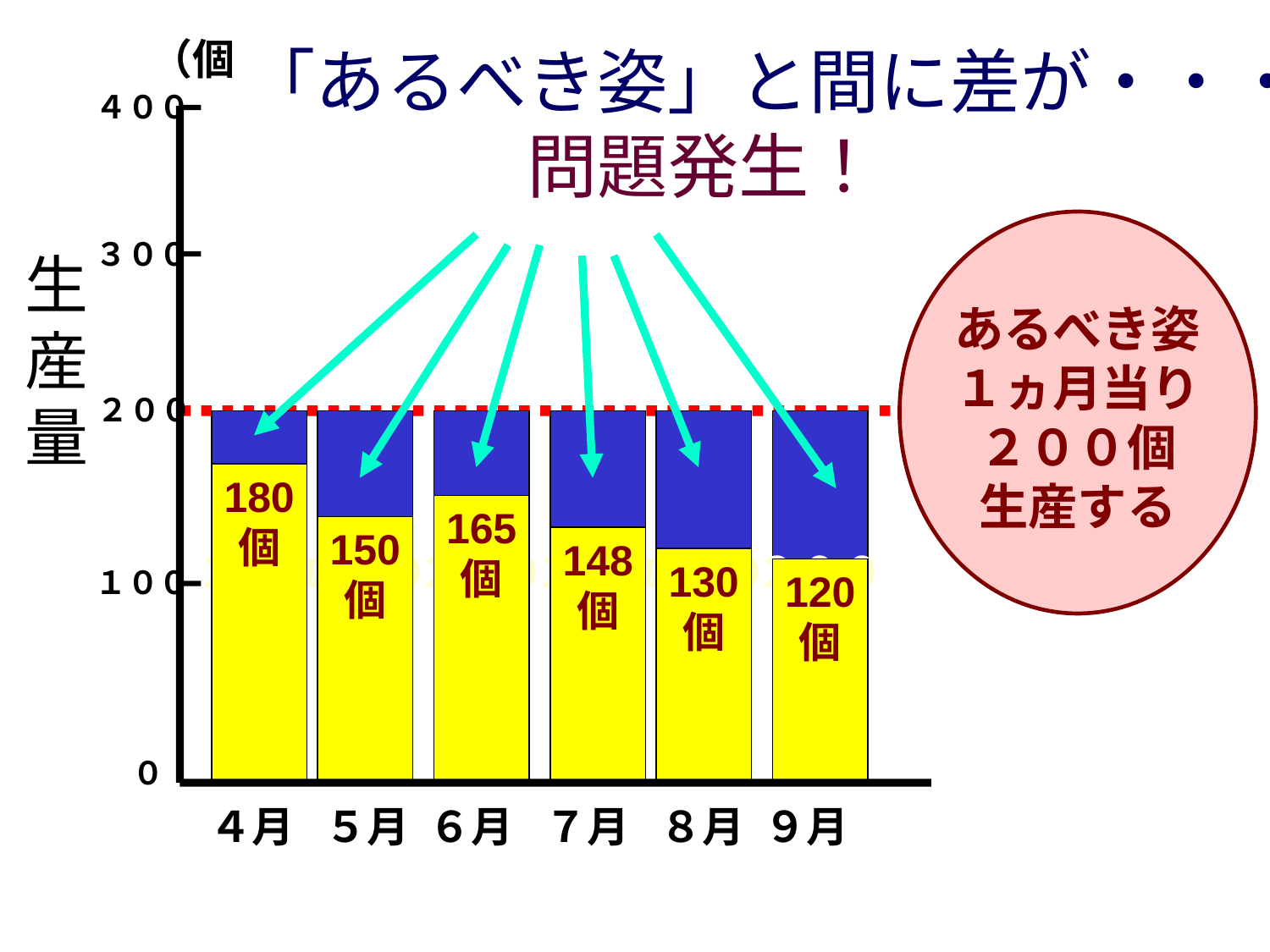

（個）
「あるべき姿」と間に差が・・・
　　　　問題発生！
４００
問題無し！

しかし！

生
産
量

あるべき姿
１ヵ月当り
２００個
生産する

３００

２００

２００
個
２００
個
２００
個
２００
個
２００
個
２００
個
180
個
165
個
148
個
130
個
120
個
150
個
１００

０
４月
５月
６月
７月
８月
９月